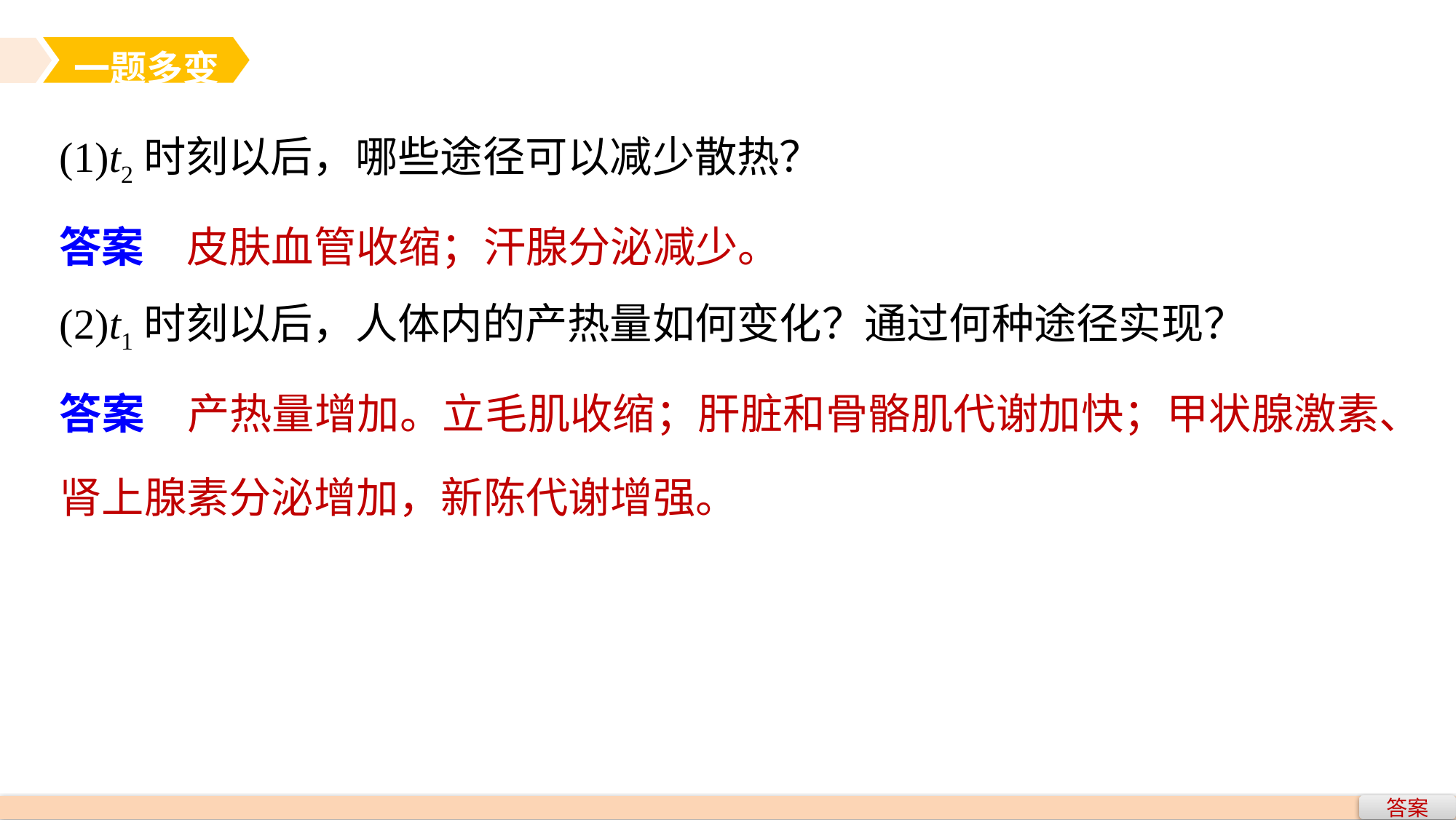

一题多变

(1)t2时刻以后，哪些途径可以减少散热？
答案　皮肤血管收缩；汗腺分泌减少。
(2)t1时刻以后，人体内的产热量如何变化？通过何种途径实现？
答案　产热量增加。立毛肌收缩；肝脏和骨骼肌代谢加快；甲状腺激素、肾上腺素分泌增加，新陈代谢增强。
答案